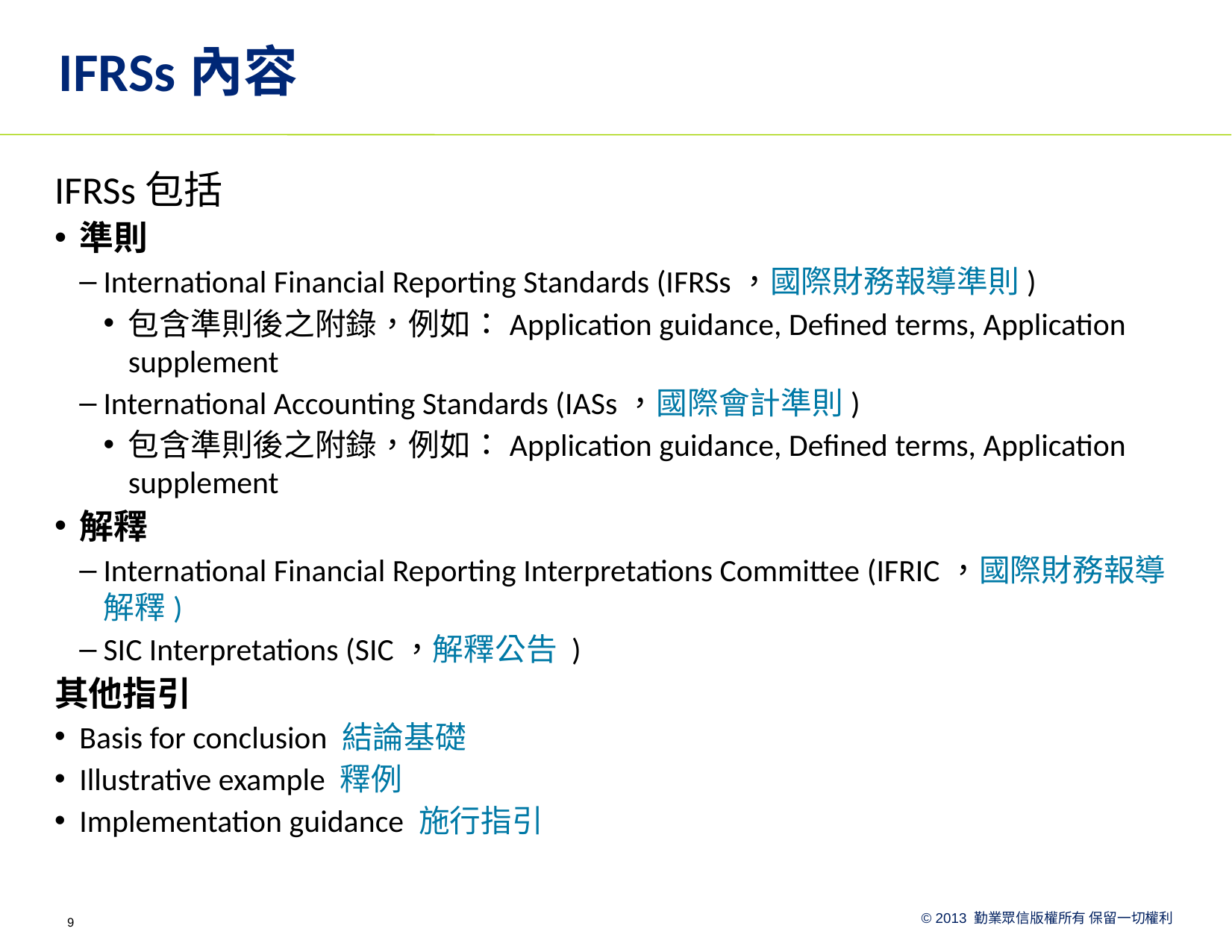

# IFRSs內容
IFRSs包括
準則
International Financial Reporting Standards (IFRSs，國際財務報導準則)
包含準則後之附錄，例如：Application guidance, Defined terms, Application supplement
International Accounting Standards (IASs，國際會計準則)
包含準則後之附錄，例如：Application guidance, Defined terms, Application supplement
解釋
International Financial Reporting Interpretations Committee (IFRIC，國際財務報導解釋)
SIC Interpretations (SIC，解釋公告 )
其他指引
Basis for conclusion 結論基礎
Illustrative example 釋例
Implementation guidance 施行指引

9